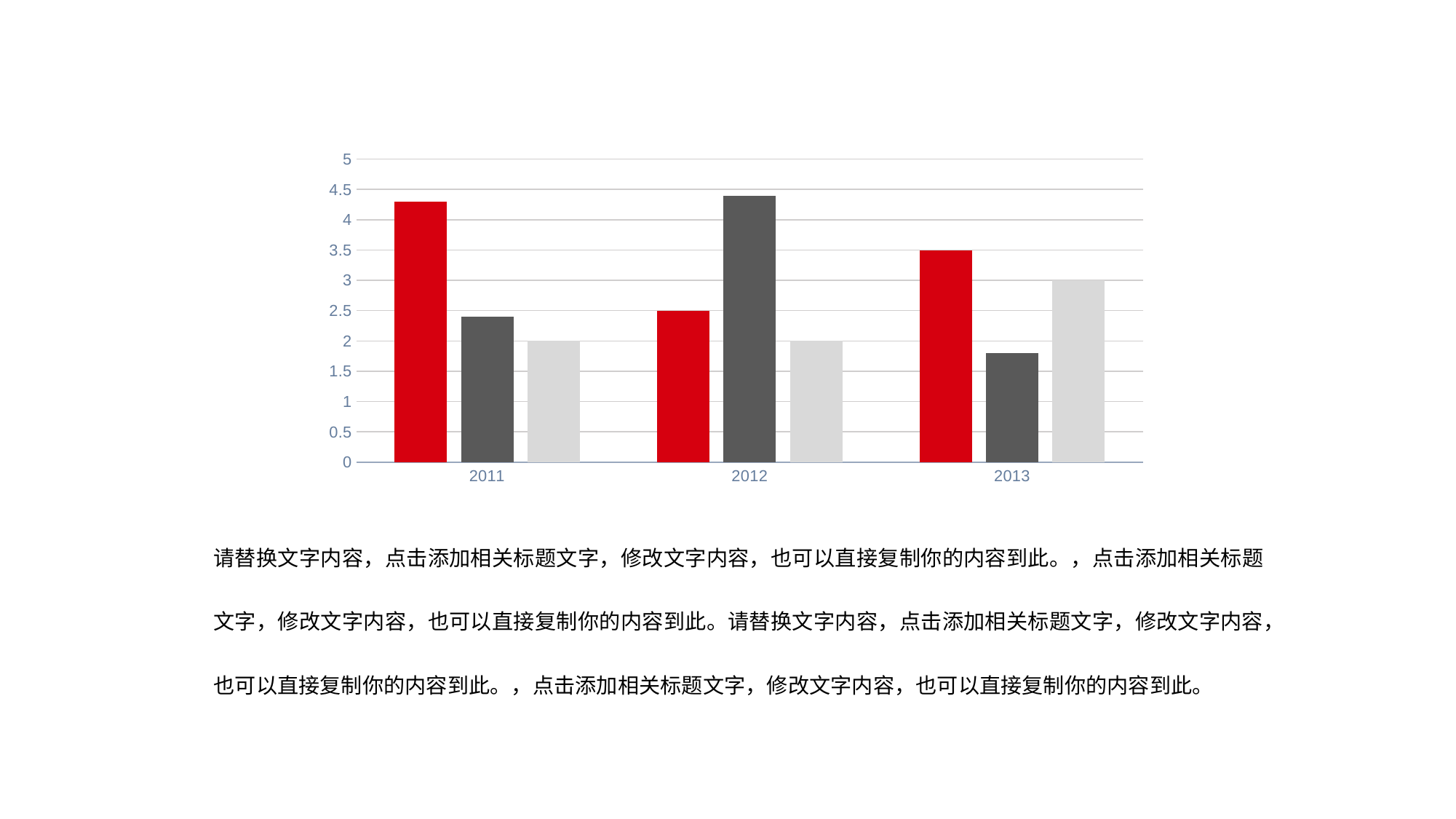

### Chart

| Category | Series 1 | Series 2 | Series 3 |
|---|---|---|---|
| 2011 | 4.3 | 2.4 | 2.0 |
| 2012 | 2.5 | 4.4 | 2.0 |
| 2013 | 3.5 | 1.8 | 3.0 |
请替换文字内容，点击添加相关标题文字，修改文字内容，也可以直接复制你的内容到此。，点击添加相关标题文字，修改文字内容，也可以直接复制你的内容到此。请替换文字内容，点击添加相关标题文字，修改文字内容，也可以直接复制你的内容到此。，点击添加相关标题文字，修改文字内容，也可以直接复制你的内容到此。